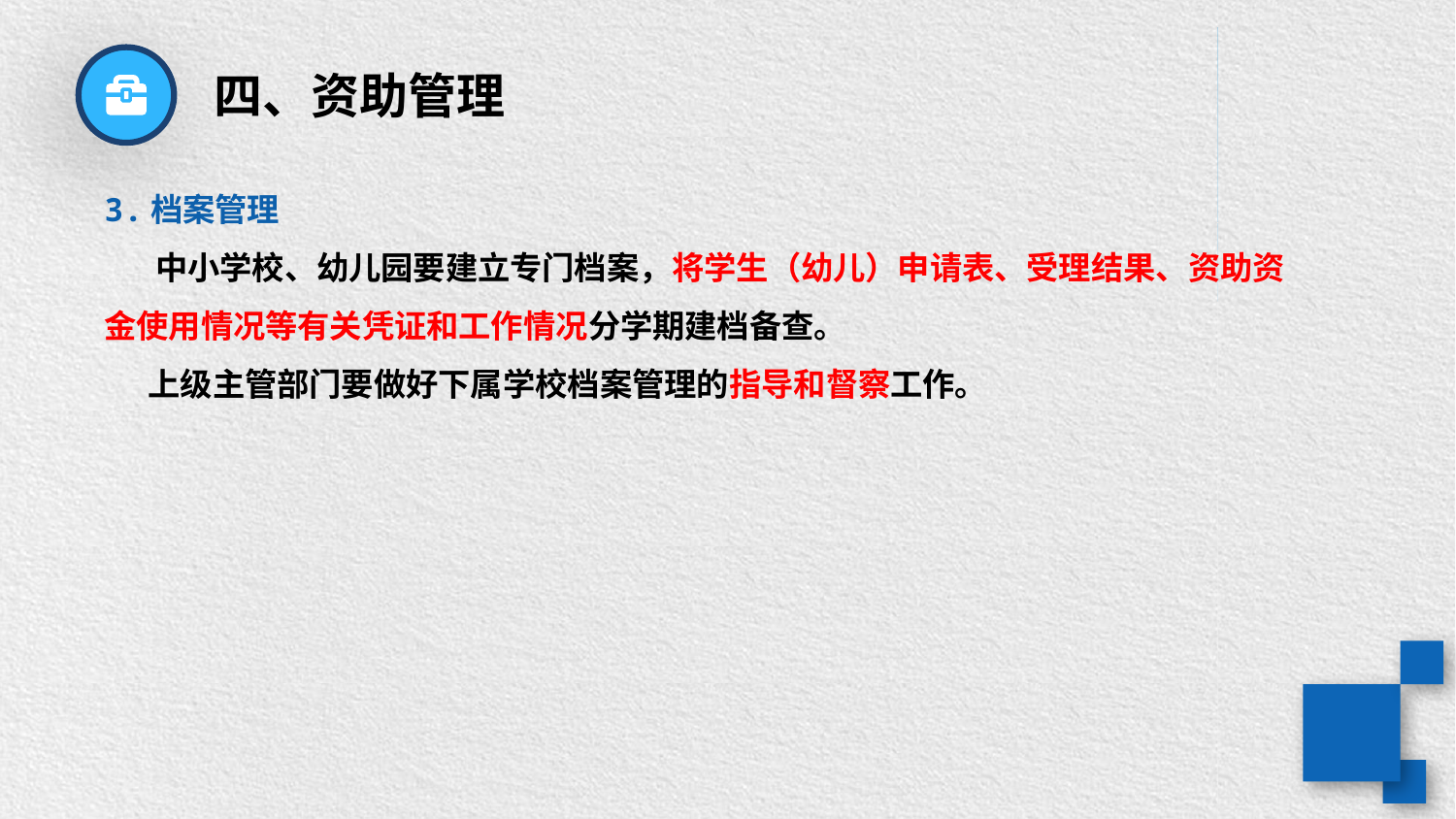

四、资助管理

3.档案管理
      中小学校、幼儿园要建立专门档案，将学生（幼儿）申请表、受理结果、资助资金使用情况等有关凭证和工作情况分学期建档备查。
     上级主管部门要做好下属学校档案管理的指导和督察工作。